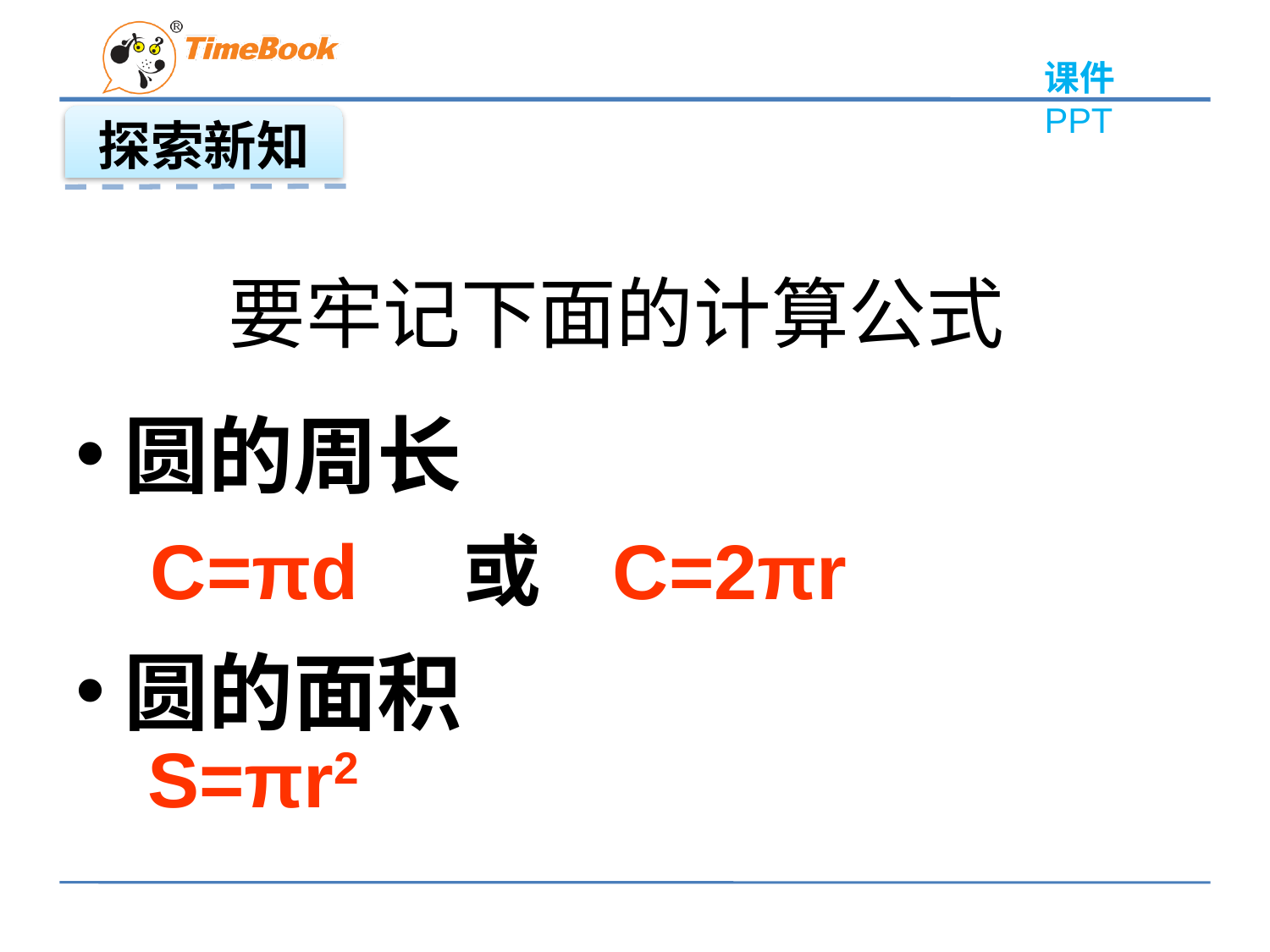

探索新知

要牢记下面的计算公式
圆的周长

圆的面积
  C=πd    或   C=2πr
S=πr2